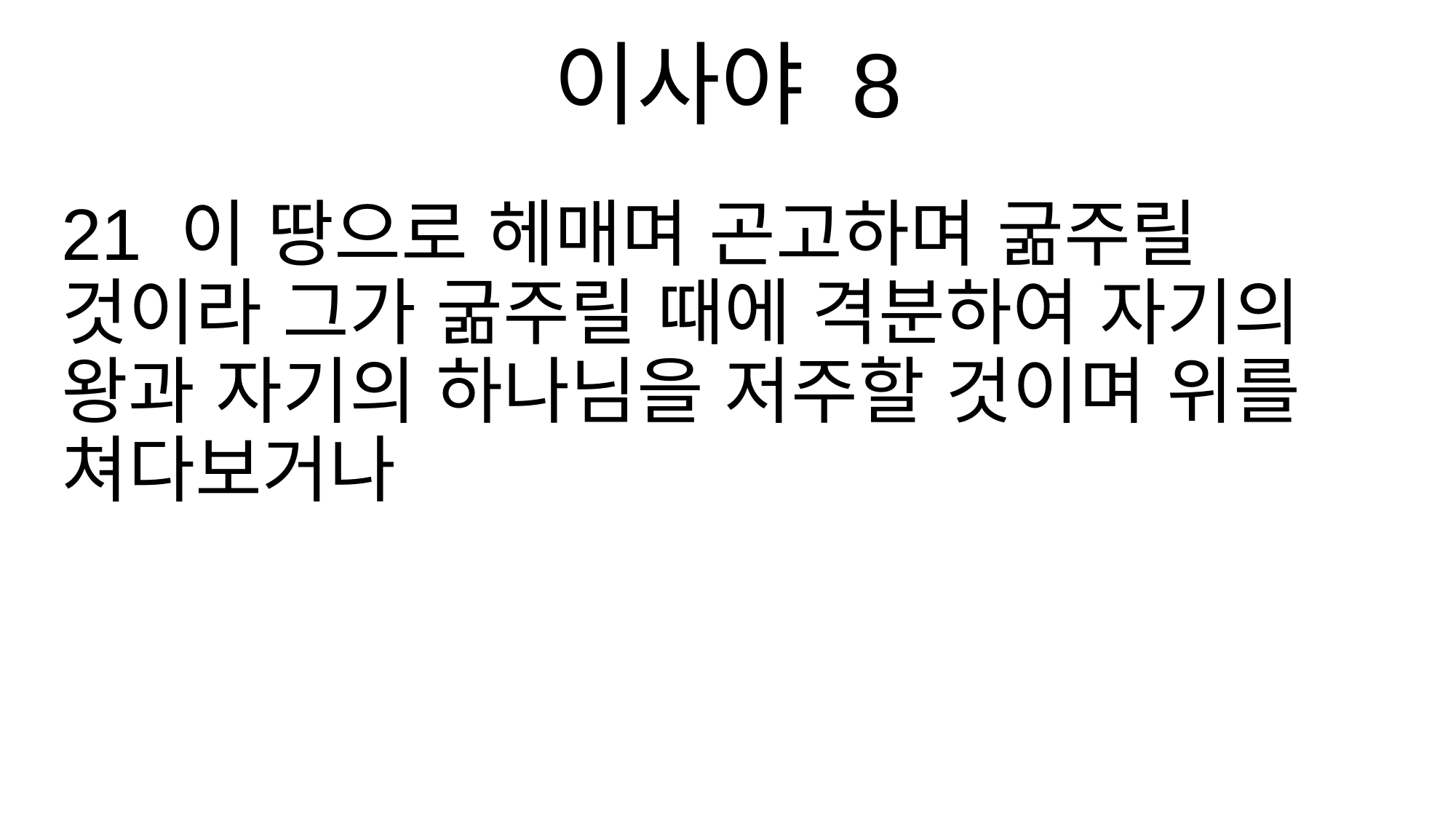

이사야 8
21 이 땅으로 헤매며 곤고하며 굶주릴 것이라 그가 굶주릴 때에 격분하여 자기의 왕과 자기의 하나님을 저주할 것이며 위를 쳐다보거나